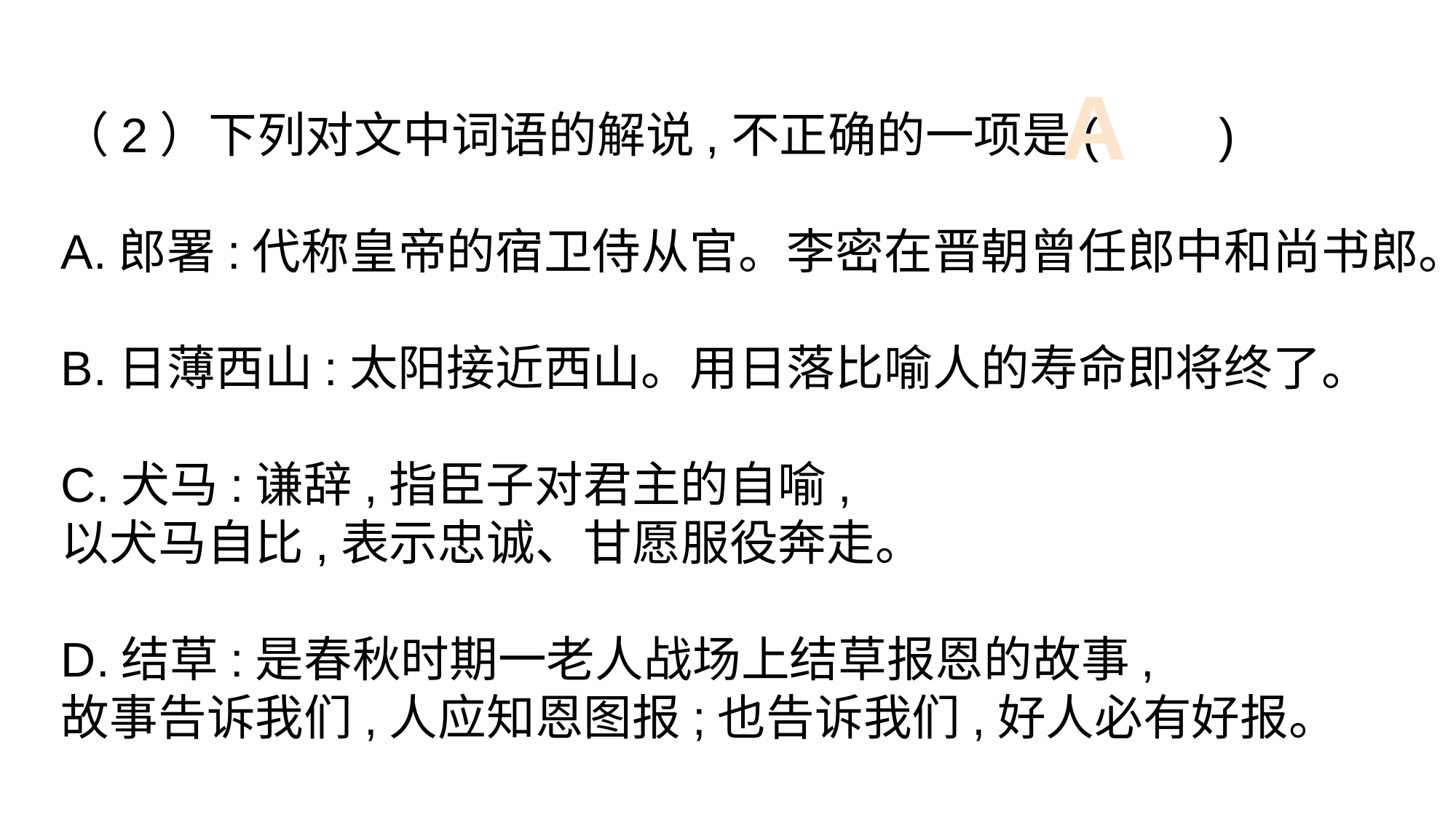

A
（2）下列对文中词语的解说,不正确的一项是(　　)

A.郎署:代称皇帝的宿卫侍从官。李密在晋朝曾任郎中和尚书郎。

B.日薄西山:太阳接近西山。用日落比喻人的寿命即将终了。

C.犬马:谦辞,指臣子对君主的自喻,
以犬马自比,表示忠诚、甘愿服役奔走。

D.结草:是春秋时期一老人战场上结草报恩的故事,
故事告诉我们,人应知恩图报;也告诉我们,好人必有好报。